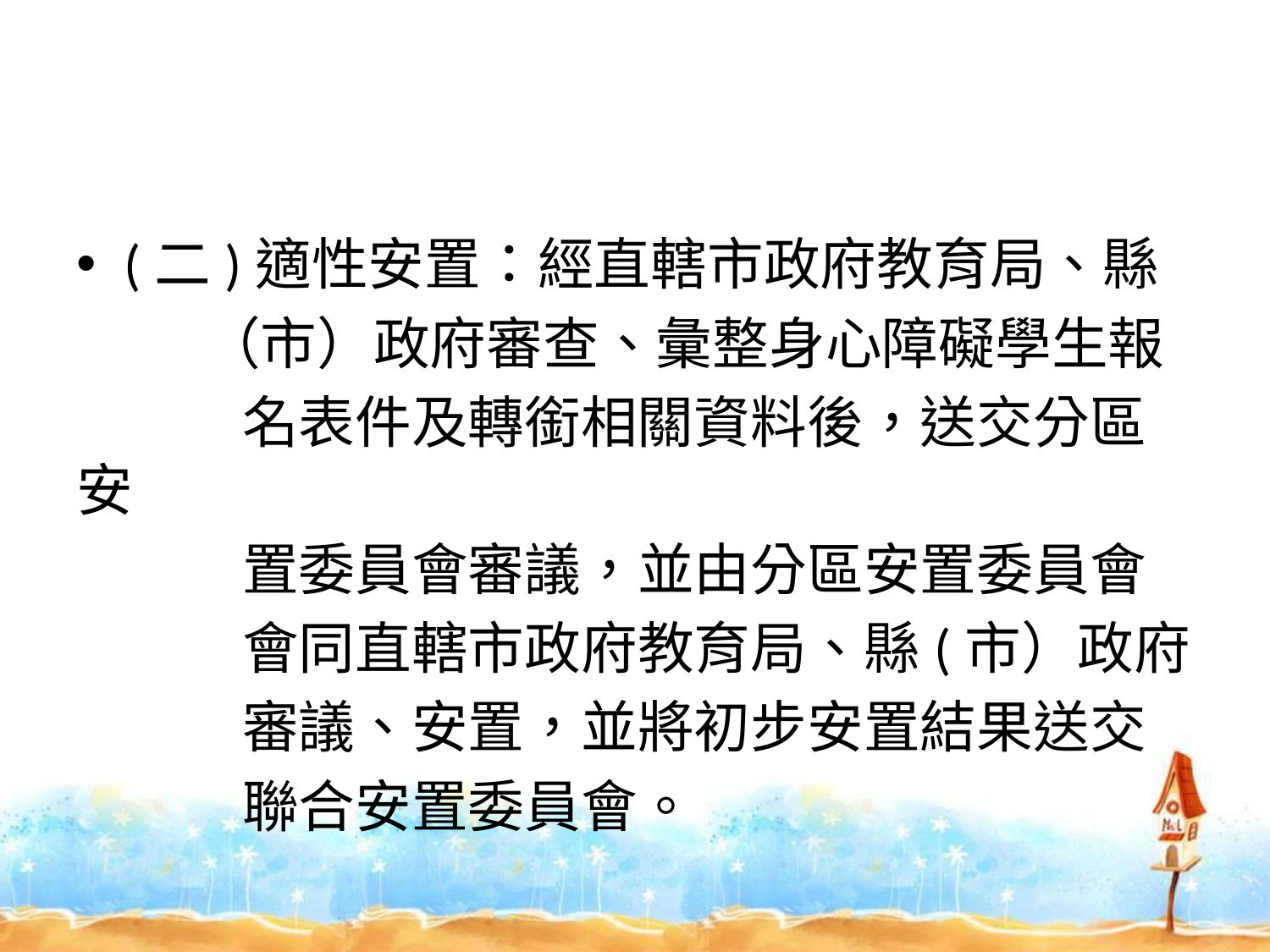

#
(二)適性安置：經直轄市政府教育局、縣
         （市）政府審查、彙整身心障礙學生報
            名表件及轉銜相關資料後，送交分區安
            置委員會審議，並由分區安置委員會
            會同直轄市政府教育局、縣(市）政府
            審議、安置，並將初步安置結果送交
            聯合安置委員會。